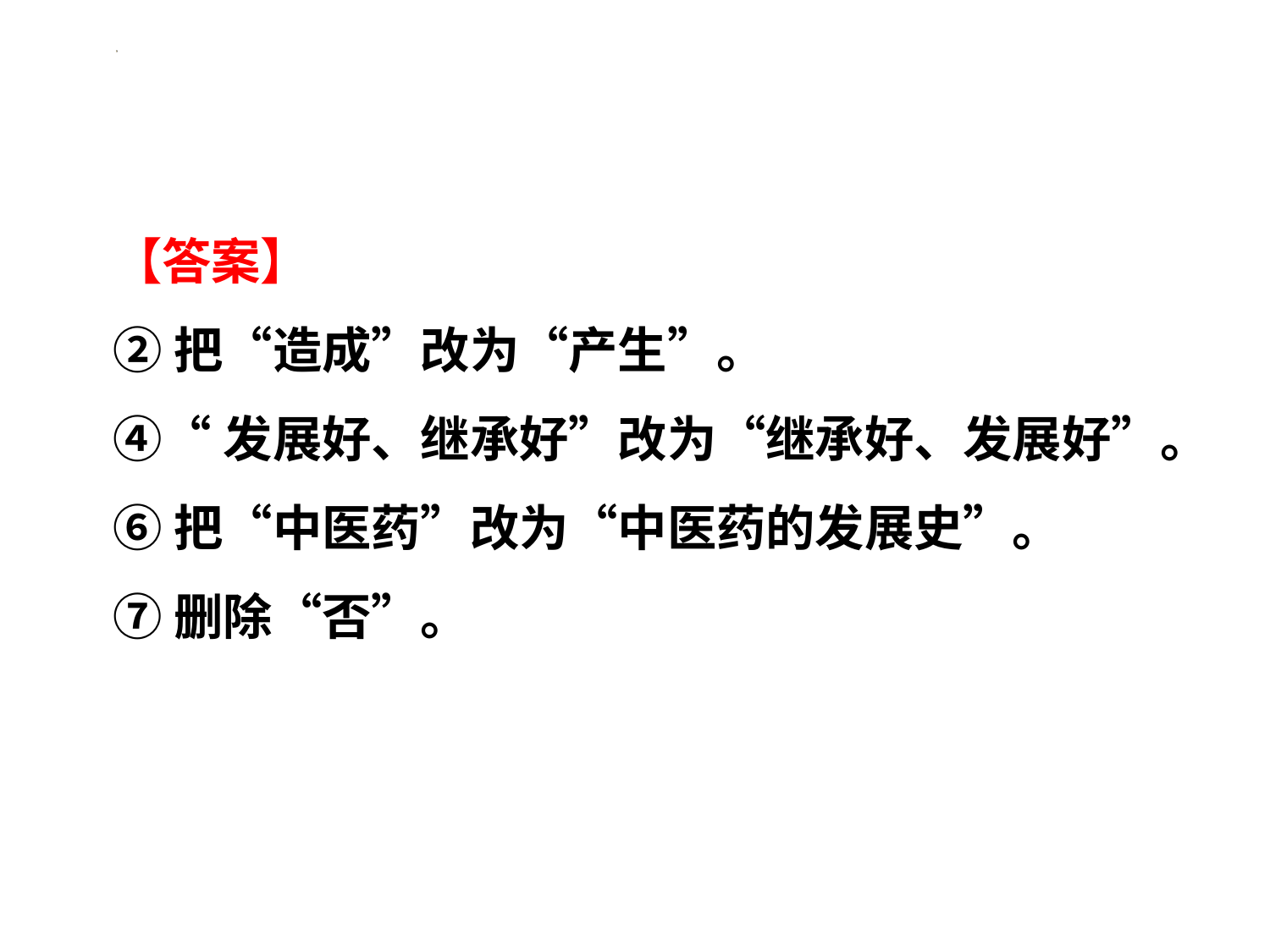

#
【答案】
②把“造成”改为“产生”。
④“发展好、继承好”改为“继承好、发展好”。
⑥把“中医药”改为“中医药的发展史”。
⑦删除“否”。